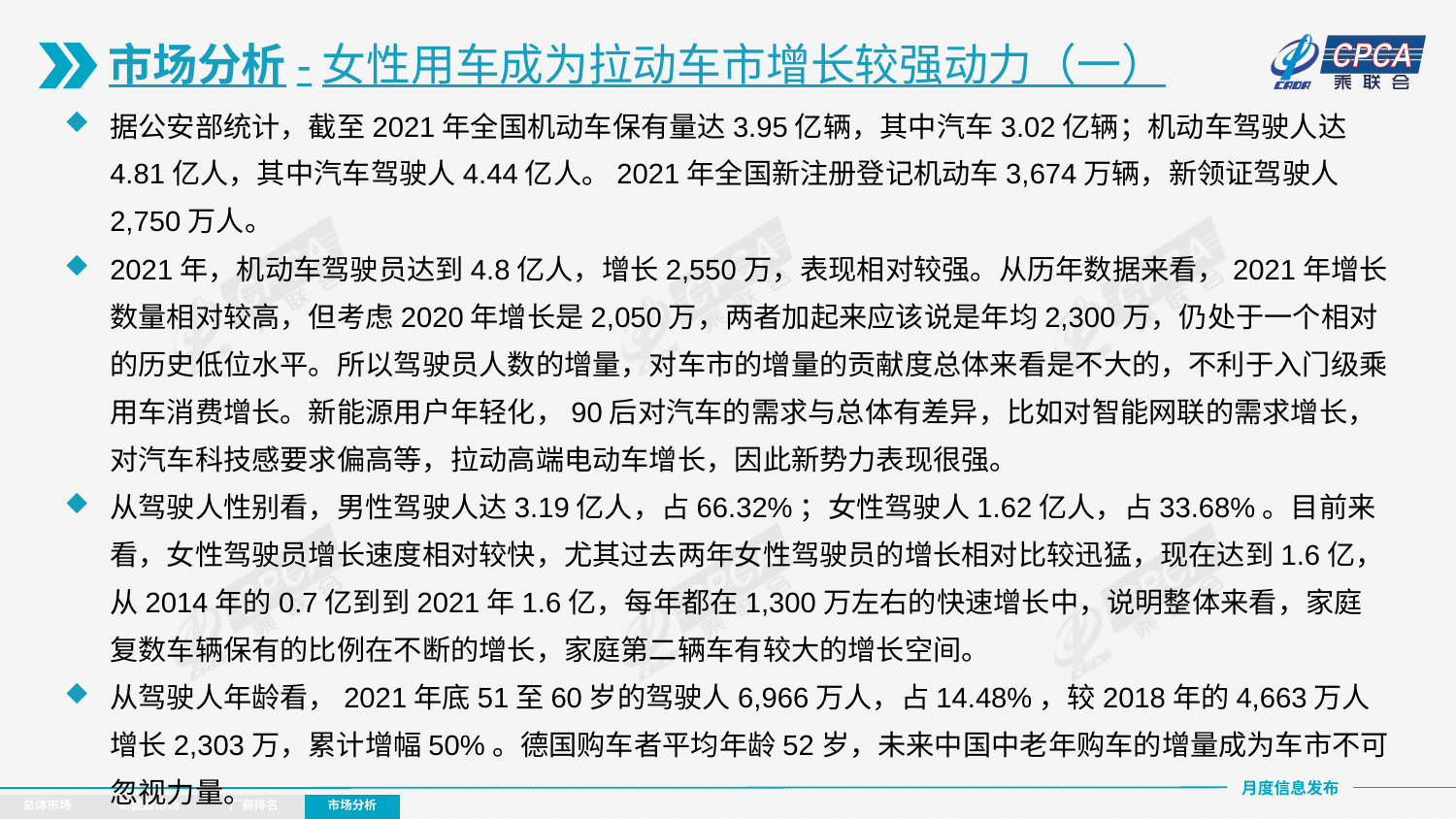

市场分析-女性用车成为拉动车市增长较强动力（一）
据公安部统计，截至2021年全国机动车保有量达3.95亿辆，其中汽车3.02亿辆；机动车驾驶人达4.81亿人，其中汽车驾驶人4.44亿人。2021年全国新注册登记机动车3,674万辆，新领证驾驶人2,750万人。
2021年，机动车驾驶员达到4.8亿人，增长2,550万，表现相对较强。从历年数据来看，2021年增长数量相对较高，但考虑2020年增长是2,050万，两者加起来应该说是年均2,300万，仍处于一个相对的历史低位水平。所以驾驶员人数的增量，对车市的增量的贡献度总体来看是不大的，不利于入门级乘用车消费增长。新能源用户年轻化，90后对汽车的需求与总体有差异，比如对智能网联的需求增长，对汽车科技感要求偏高等，拉动高端电动车增长，因此新势力表现很强。
从驾驶人性别看，男性驾驶人达3.19亿人，占66.32%；女性驾驶人1.62亿人，占33.68%。目前来看，女性驾驶员增长速度相对较快，尤其过去两年女性驾驶员的增长相对比较迅猛，现在达到1.6亿，从2014年的0.7亿到到2021年1.6亿，每年都在1,300万左右的快速增长中，说明整体来看，家庭复数车辆保有的比例在不断的增长，家庭第二辆车有较大的增长空间。
从驾驶人年龄看，2021年底51至60岁的驾驶人6,966万人，占14.48%，较2018年的4,663万人增长2,303万，累计增幅50%。德国购车者平均年龄52岁，未来中国中老年购车的增量成为车市不可忽视力量。
18